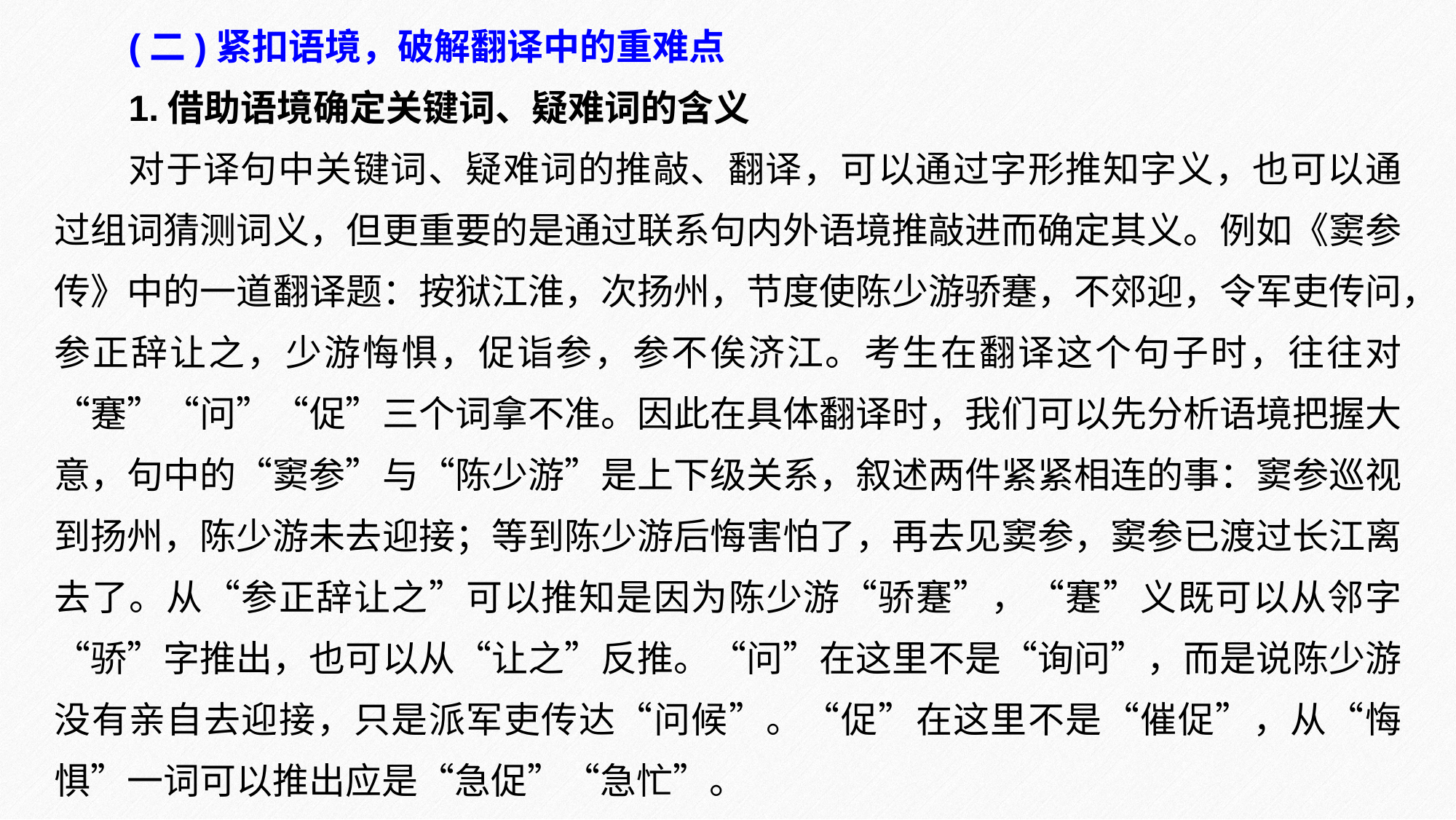

(二)紧扣语境，破解翻译中的重难点
1.借助语境确定关键词、疑难词的含义
对于译句中关键词、疑难词的推敲、翻译，可以通过字形推知字义，也可以通过组词猜测词义，但更重要的是通过联系句内外语境推敲进而确定其义。例如《窦参传》中的一道翻译题：按狱江淮，次扬州，节度使陈少游骄蹇，不郊迎，令军吏传问，参正辞让之，少游悔惧，促诣参，参不俟济江。考生在翻译这个句子时，往往对“蹇”“问”“促”三个词拿不准。因此在具体翻译时，我们可以先分析语境把握大意，句中的“窦参”与“陈少游”是上下级关系，叙述两件紧紧相连的事：窦参巡视到扬州，陈少游未去迎接；等到陈少游后悔害怕了，再去见窦参，窦参已渡过长江离去了。从“参正辞让之”可以推知是因为陈少游“骄蹇”，“蹇”义既可以从邻字“骄”字推出，也可以从“让之”反推。“问”在这里不是“询问”，而是说陈少游没有亲自去迎接，只是派军吏传达“问候”。“促”在这里不是“催促”，从“悔惧”一词可以推出应是“急促”“急忙”。